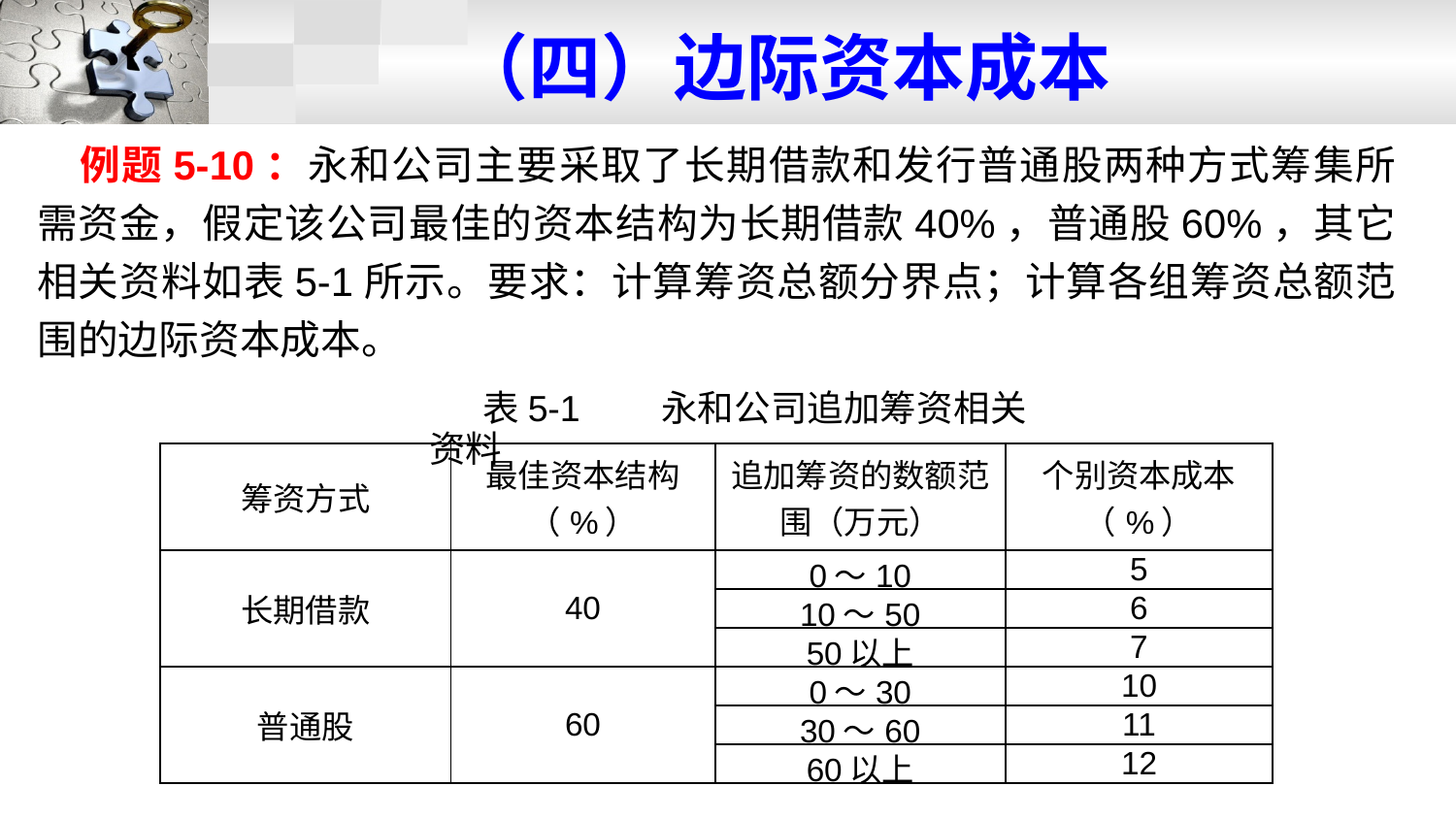

（四）边际资本成本
例题5-10：永和公司主要采取了长期借款和发行普通股两种方式筹集所需资金，假定该公司最佳的资本结构为长期借款40%，普通股60%，其它相关资料如表5-1所示。要求：计算筹资总额分界点；计算各组筹资总额范围的边际资本成本。
表5-1       永和公司追加筹资相关资料
| 筹资方式 | 最佳资本结构（%） | 追加筹资的数额范围（万元） | 个别资本成本（%） |
| --- | --- | --- | --- |
| 长期借款 | 40 | 0～10 | 5 |
|  |  | 10～50 | 6 |
|  |  | 50以上 | 7 |
| 普通股 | 60 | 0～30 | 10 |
|  |  | 30～60 | 11 |
|  |  | 60以上 | 12 |